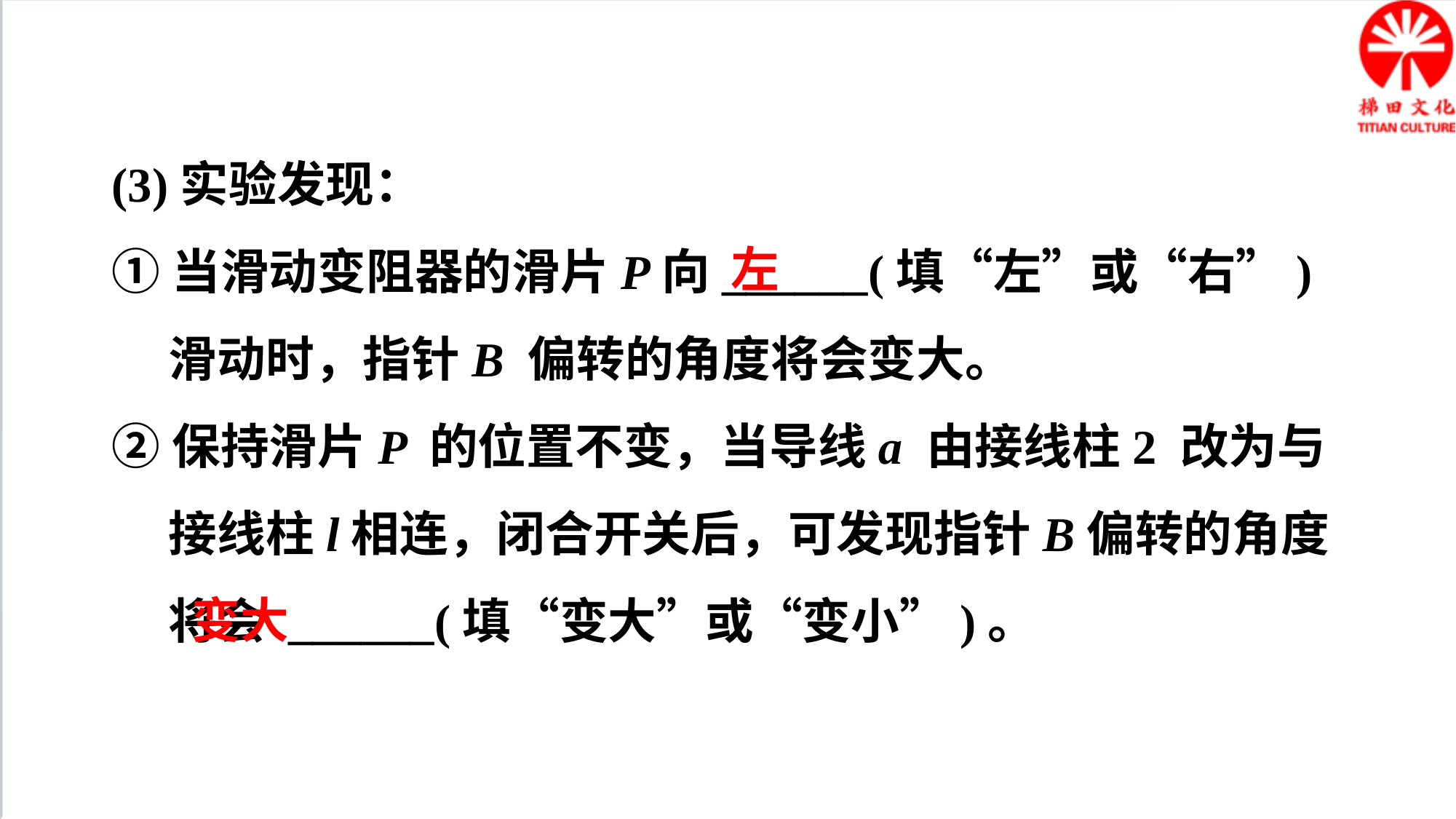

(3)实验发现：
①当滑动变阻器的滑片P向______(填“左”或“右”)滑动时，指针B 偏转的角度将会变大。
②保持滑片P 的位置不变，当导线a 由接线柱2 改为与接线柱l相连，闭合开关后，可发现指针B偏转的角度将会 ______(填“变大”或“变小”)。
左
变大